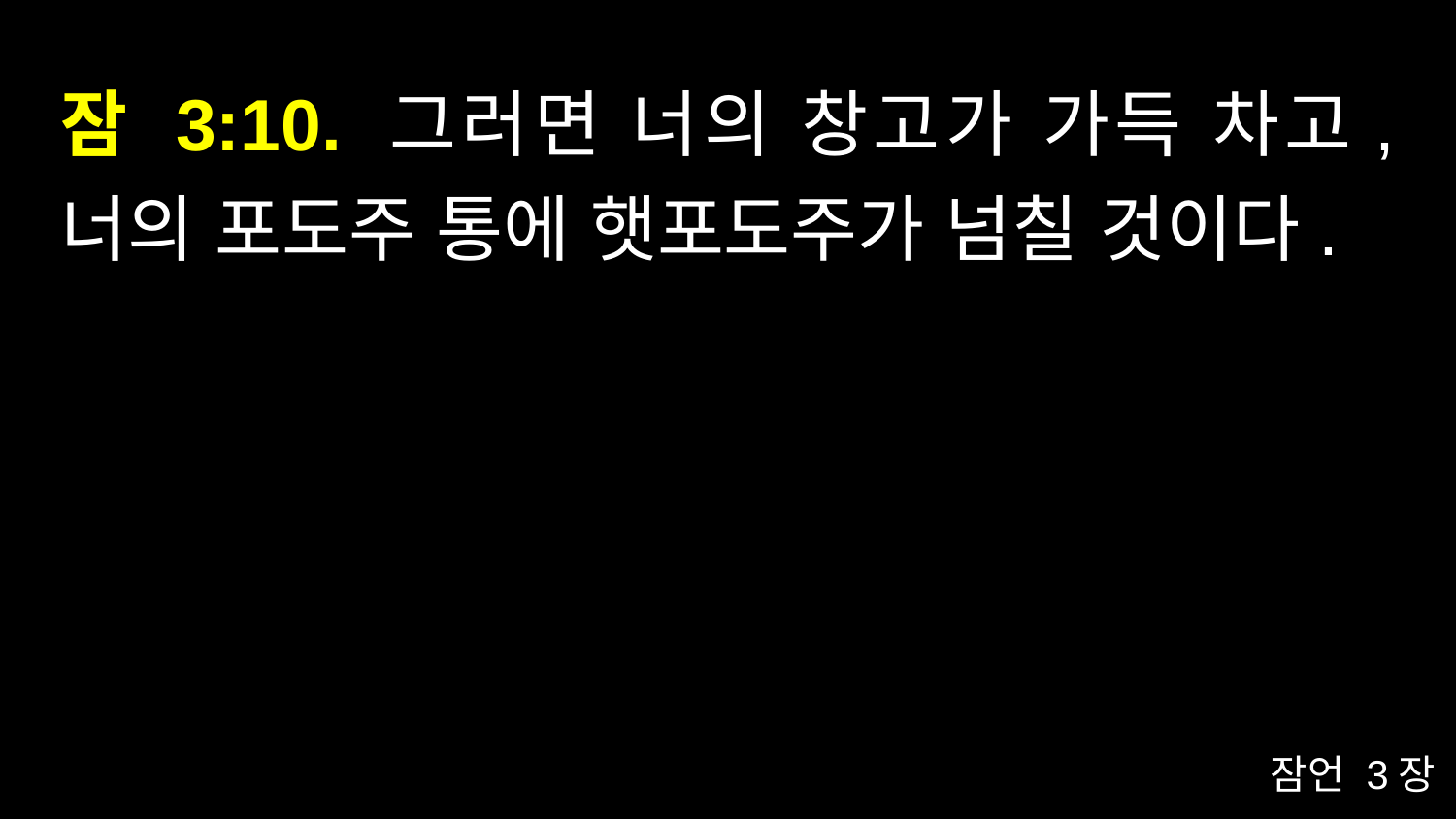

# 잠 3:10. 그러면 너의 창고가 가득 차고, 너의 포도주 통에 햇포도주가 넘칠 것이다.
잠언 3장